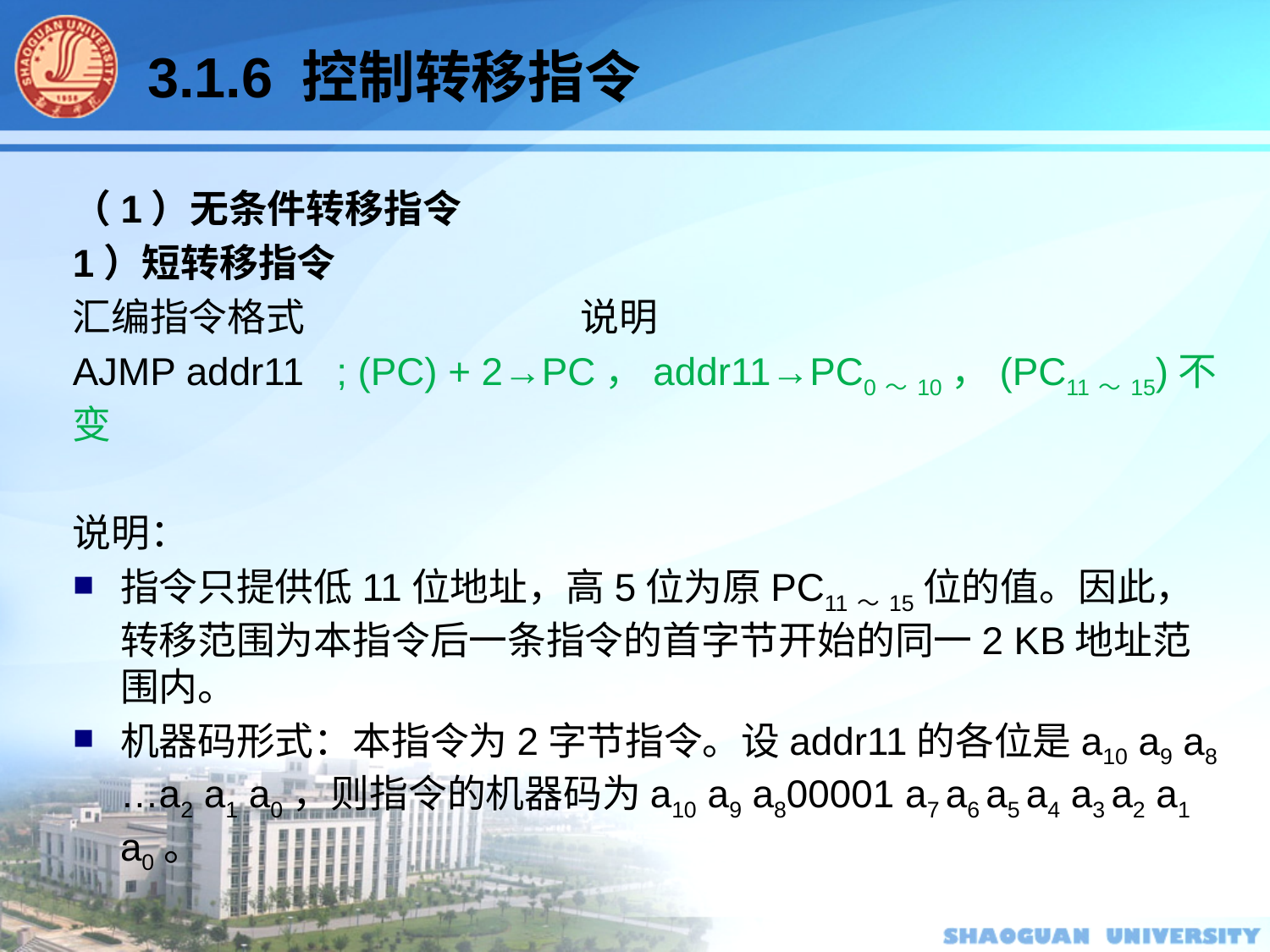

3.1.6 控制转移指令
（1）无条件转移指令
1）短转移指令
汇编指令格式			说明
AJMP addr11   ; (PC) + 2→PC，addr11→PC0～10，(PC11～15)不变

说明：
指令只提供低11位地址，高5位为原PC11～15位的值。因此，转移范围为本指令后一条指令的首字节开始的同一2 KB地址范围内。
机器码形式：本指令为2字节指令。设addr11的各位是a10 a9 a8 …a2 a1 a0，则指令的机器码为a10 a9 a800001 a7 a6 a5 a4 a3 a2 a1 a0。